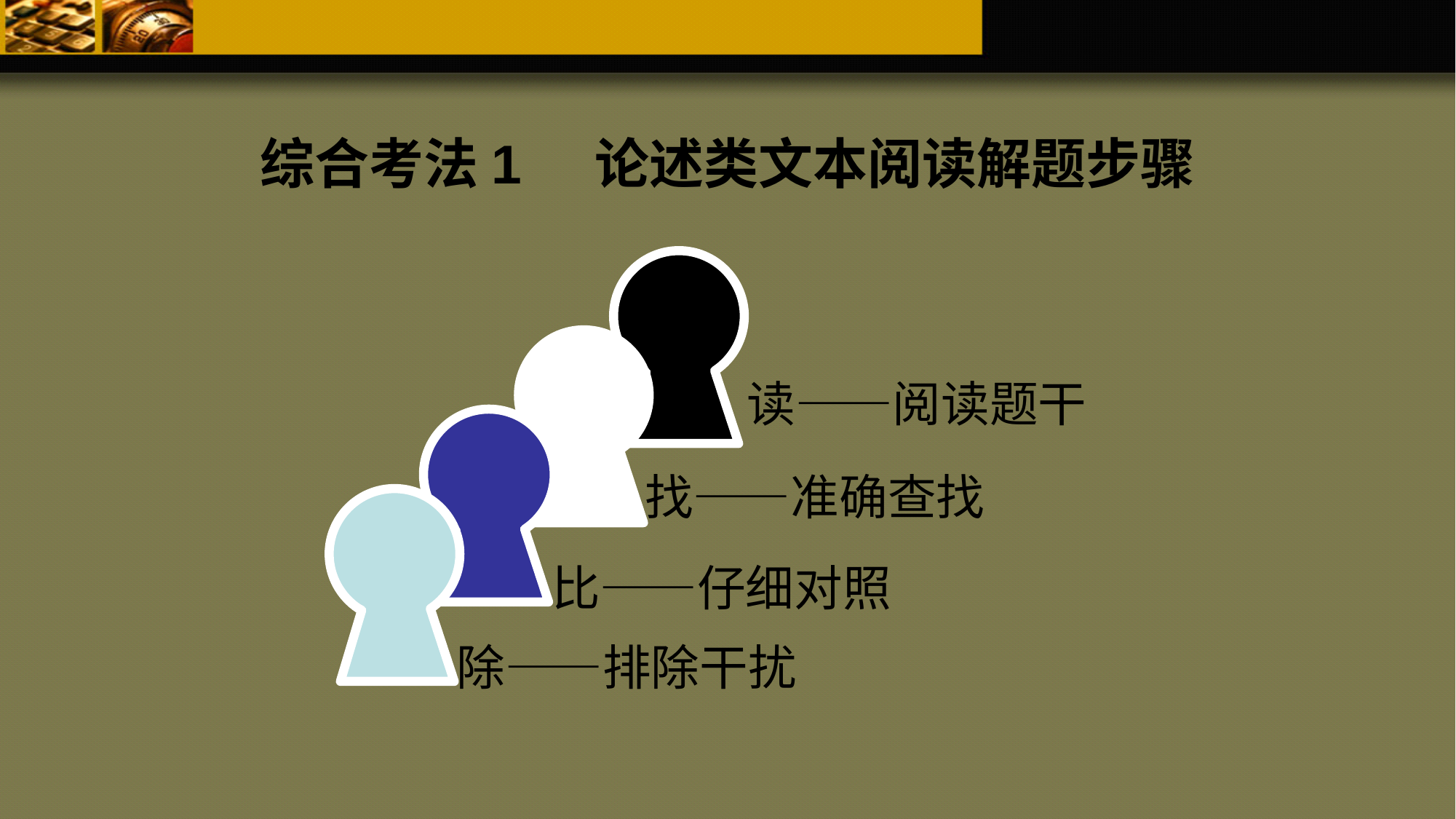

综合考法1    论述类文本阅读解题步骤

读——阅读题干

找——准确查找

比——仔细对照

除——排除干扰